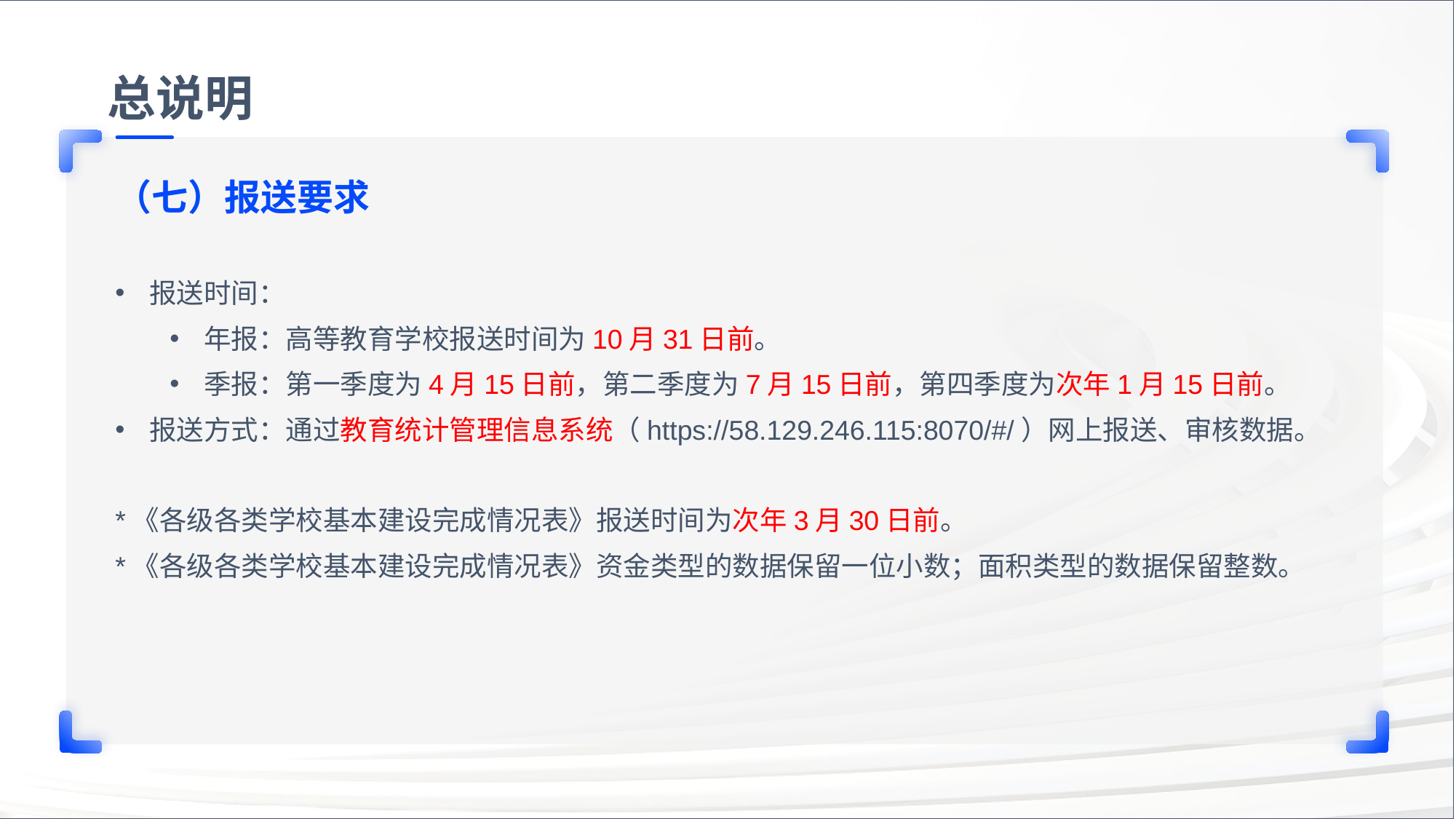

总说明
（七）报送要求

报送时间：
年报：高等教育学校报送时间为10月31日前。
季报：第一季度为4月15日前，第二季度为7月15日前，第四季度为次年1月15日前。
报送方式：通过教育统计管理信息系统（https://58.129.246.115:8070/#/）网上报送、审核数据。

*《各级各类学校基本建设完成情况表》报送时间为次年3月30日前。
*《各级各类学校基本建设完成情况表》资金类型的数据保留一位小数；面积类型的数据保留整数。